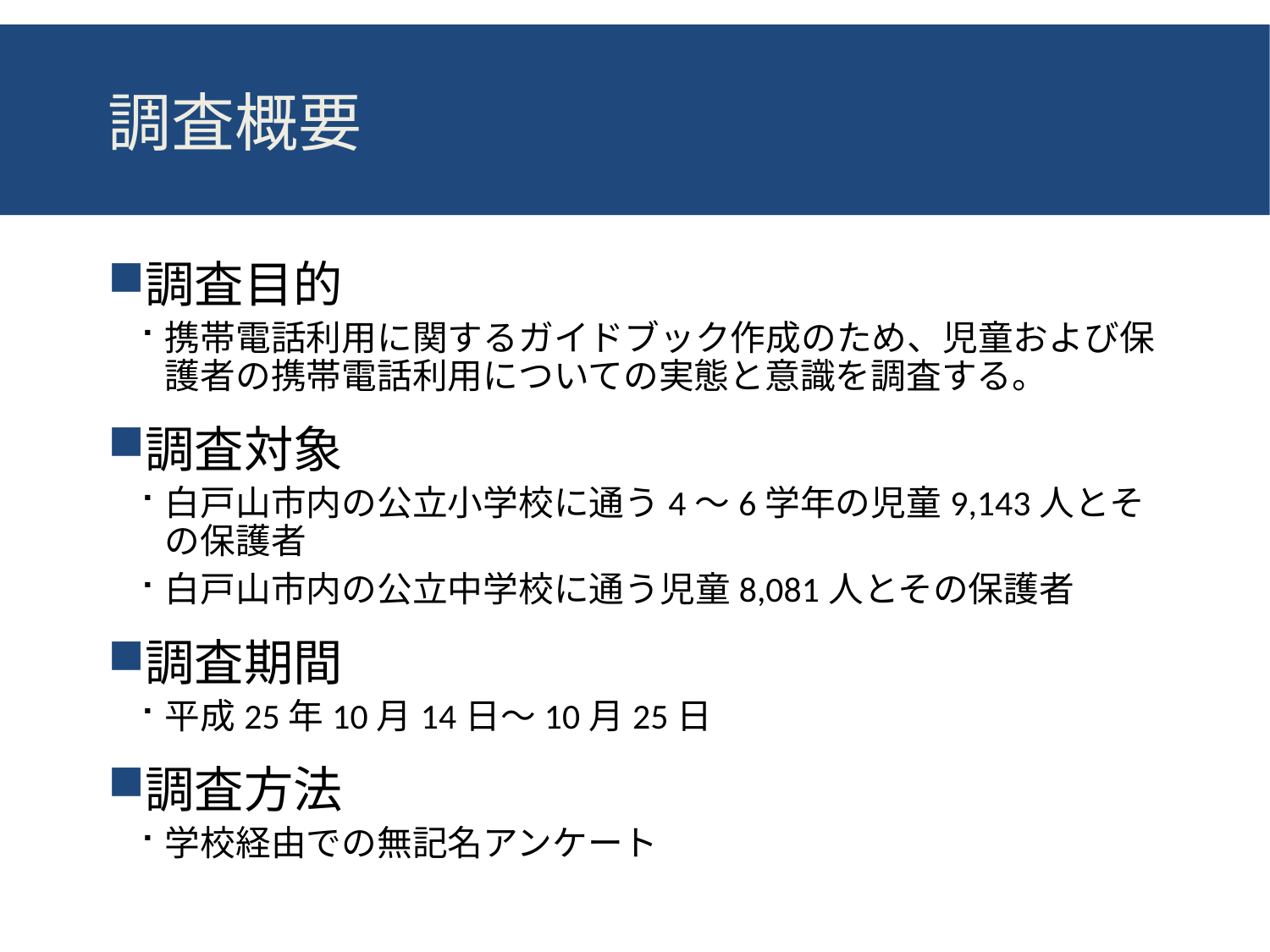

# 調査概要
調査目的
携帯電話利用に関するガイドブック作成のため、児童および保護者の携帯電話利用についての実態と意識を調査する。
調査対象
白戸山市内の公立小学校に通う4～6学年の児童9,143人とその保護者
白戸山市内の公立中学校に通う児童8,081人とその保護者
調査期間
平成25年10月14日～10月25日
調査方法
学校経由での無記名アンケート